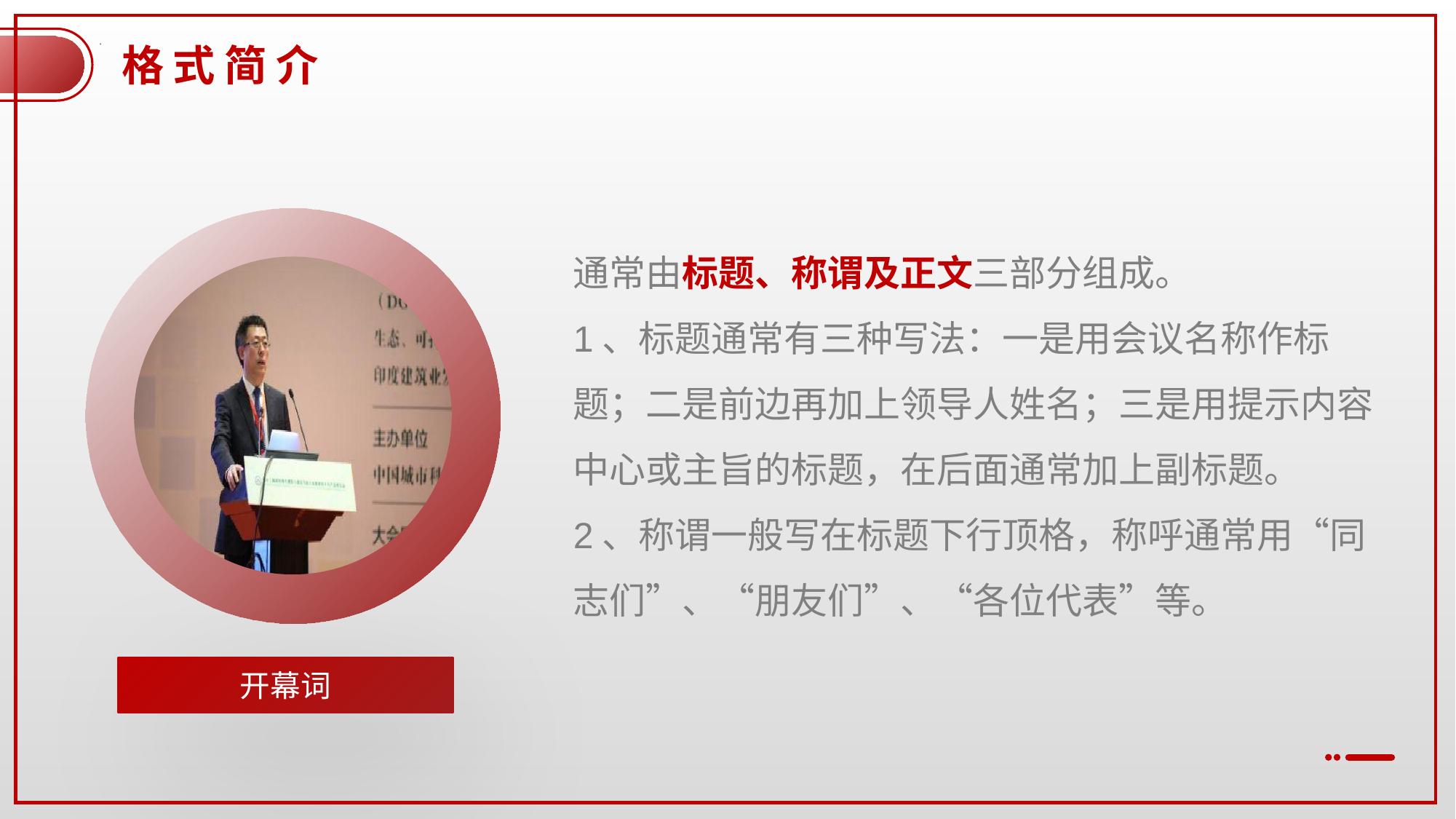

格式简介

开幕词
通常由标题、称谓及正文三部分组成。
1、标题通常有三种写法：一是用会议名称作标题；二是前边再加上领导人姓名；三是用提示内容中心或主旨的标题，在后面通常加上副标题。
2、称谓一般写在标题下行顶格，称呼通常用“同志们”、“朋友们”、“各位代表”等。